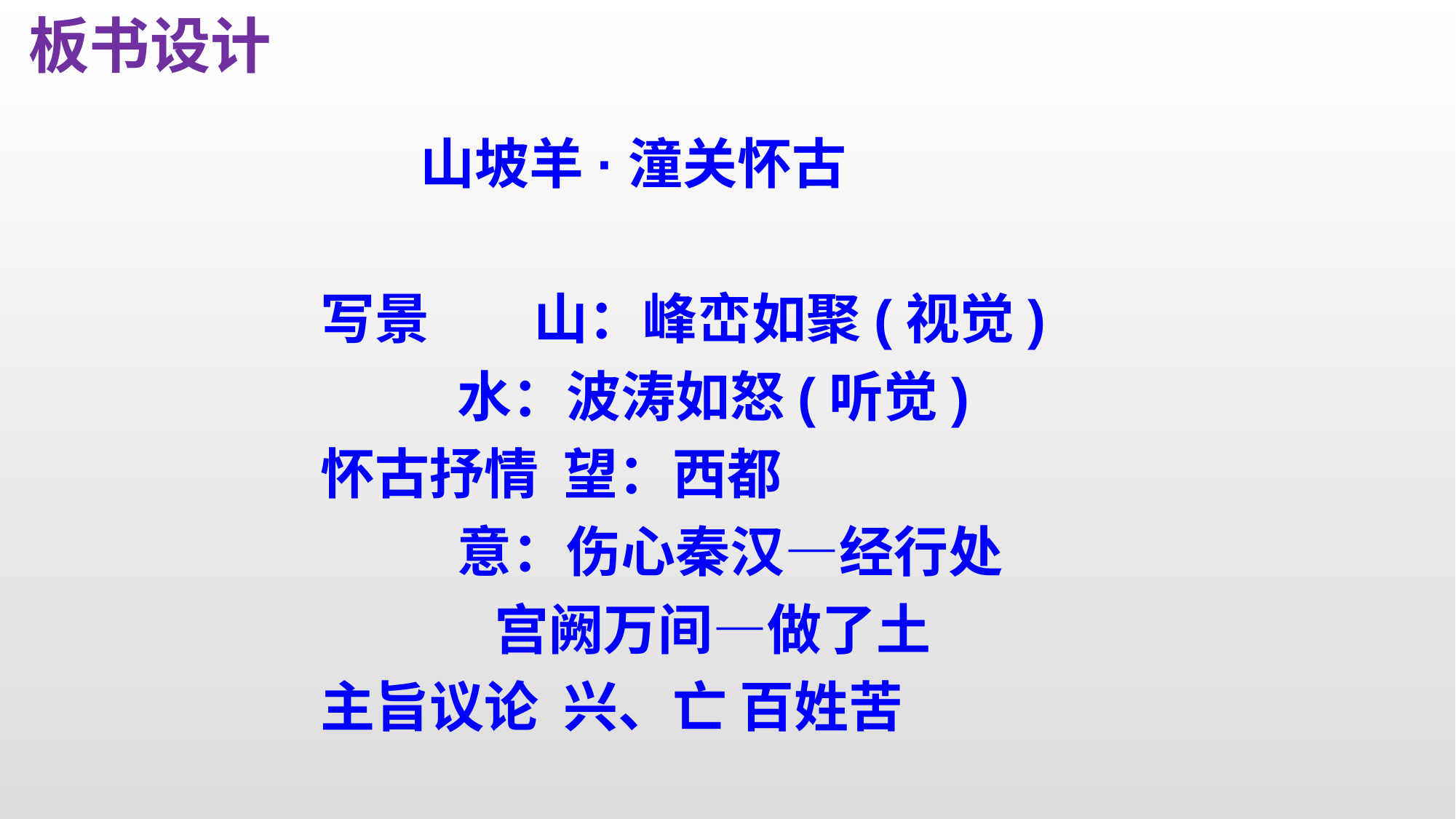

板书设计
       山坡羊·潼关怀古

写景　    山：峰峦如聚(视觉)
          水：波涛如怒(听觉)
怀古抒情  望：西都
          意：伤心秦汉—经行处
             宫阙万间—做了土
主旨议论  兴、亡 百姓苦